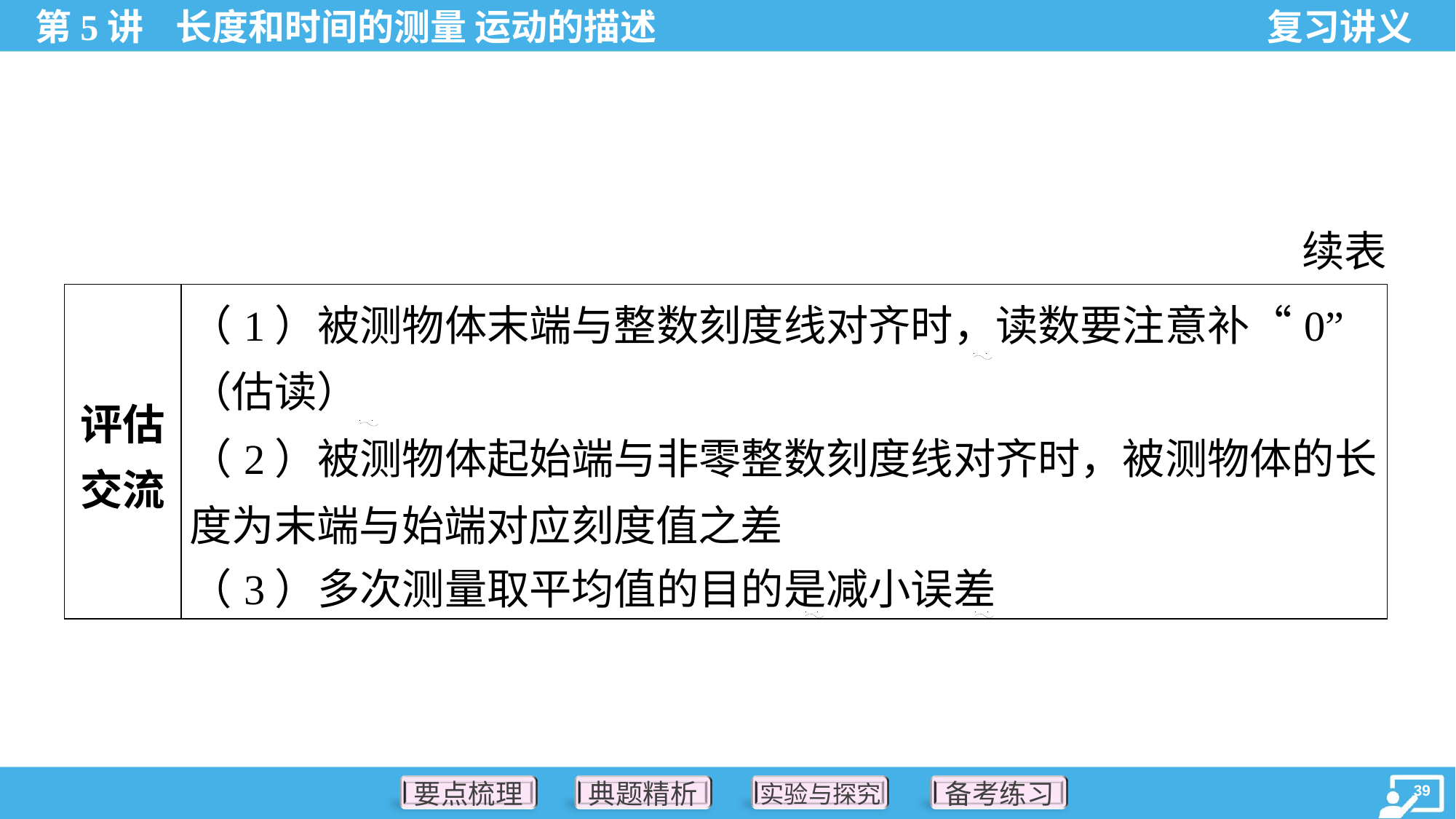

续表
| 评估 交流 | （1）被测物体末端与整数刻度线对齐时，读数要注意补“0” （估读） （2）被测物体起始端与非零整数刻度线对齐时，被测物体的长 度为末端与始端对应刻度值之差 （3）多次测量取平均值的目的是减小误差 |
| --- | --- |
. .
. .
. .
. .